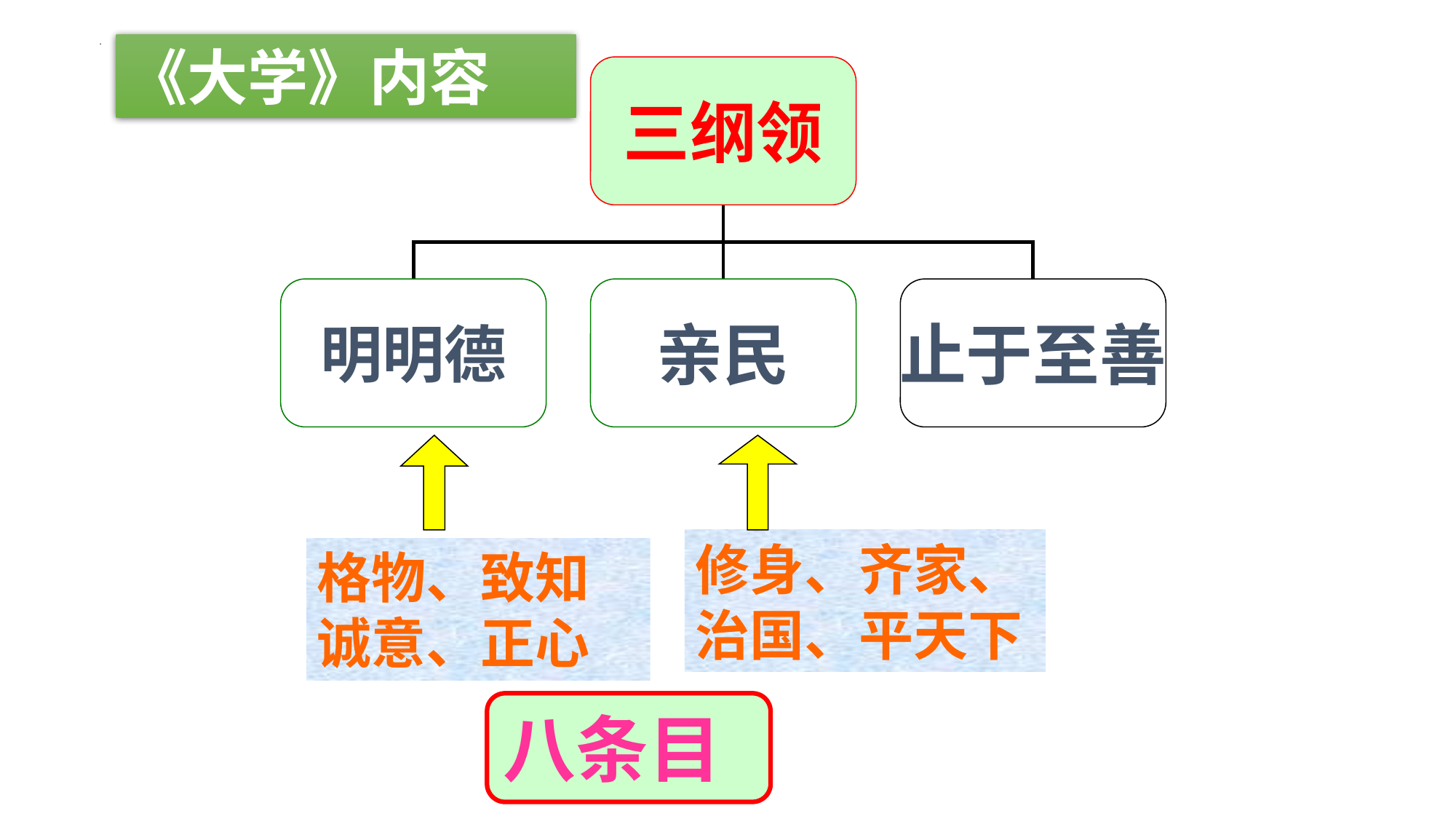

《大学》内容

三纲领
明明德
亲民

止于至善

修身、齐家、
治国、平天下
格物、致知
诚意、正心
八条目